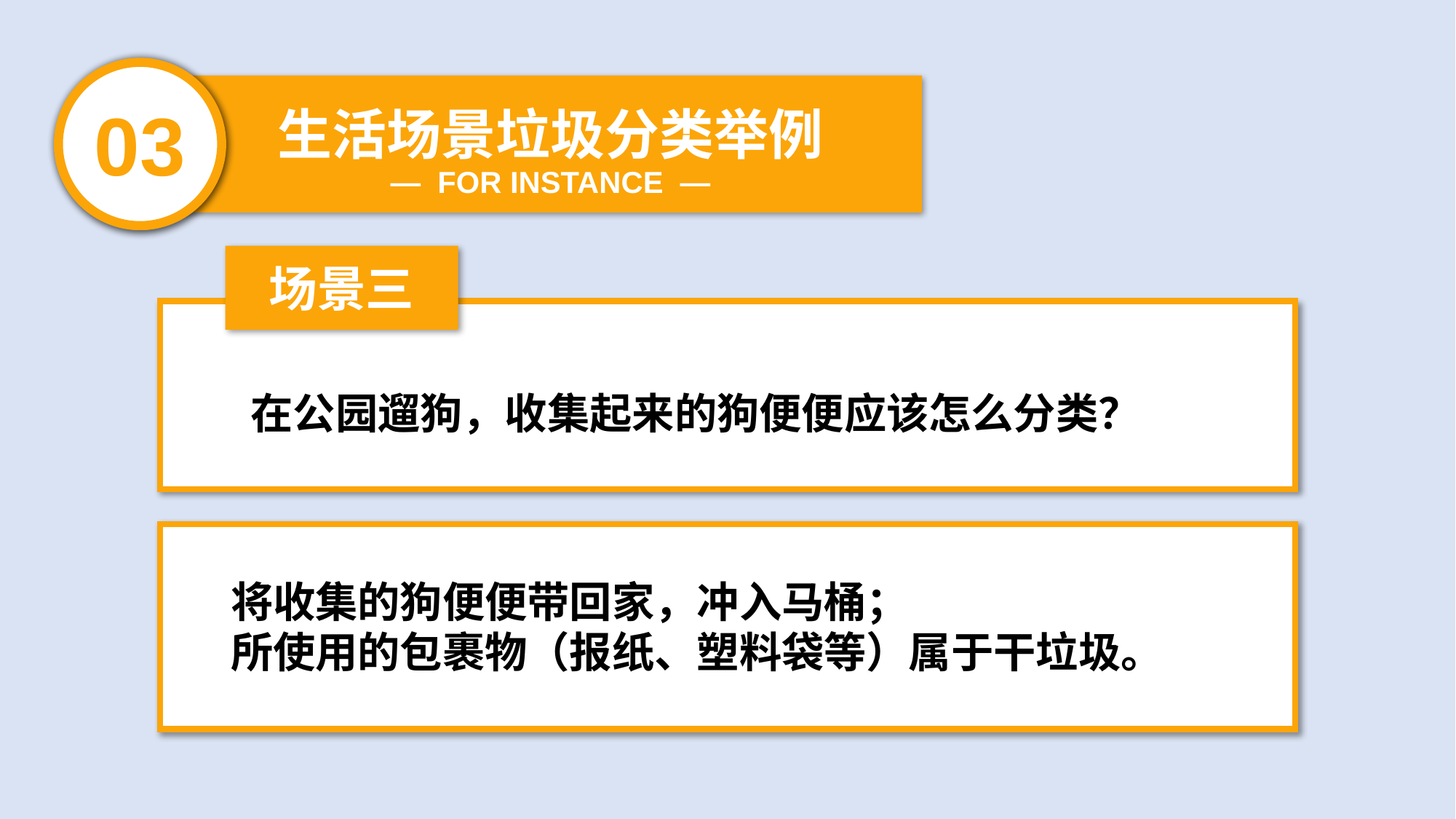

03

生活场景垃圾分类举例
—  FOR INSTANCE  —

场景三

在公园遛狗，收集起来的狗便便应该怎么分类？

将收集的狗便便带回家，冲入马桶；
所使用的包裹物（报纸、塑料袋等）属于干垃圾。